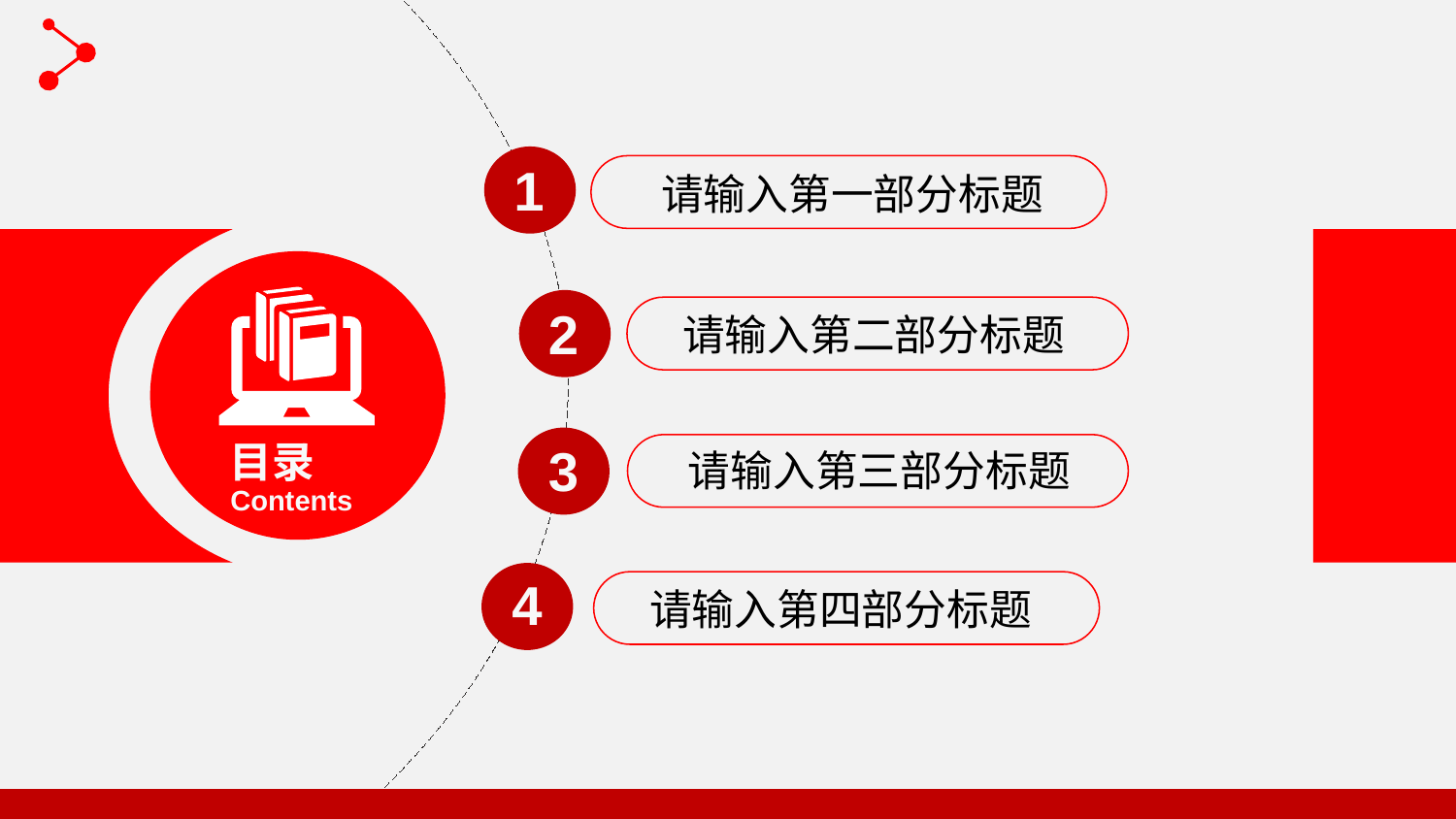

1

请输入第一部分标题

2

请输入第二部分标题

目录
3

请输入第三部分标题
Contents

4

请输入第四部分标题